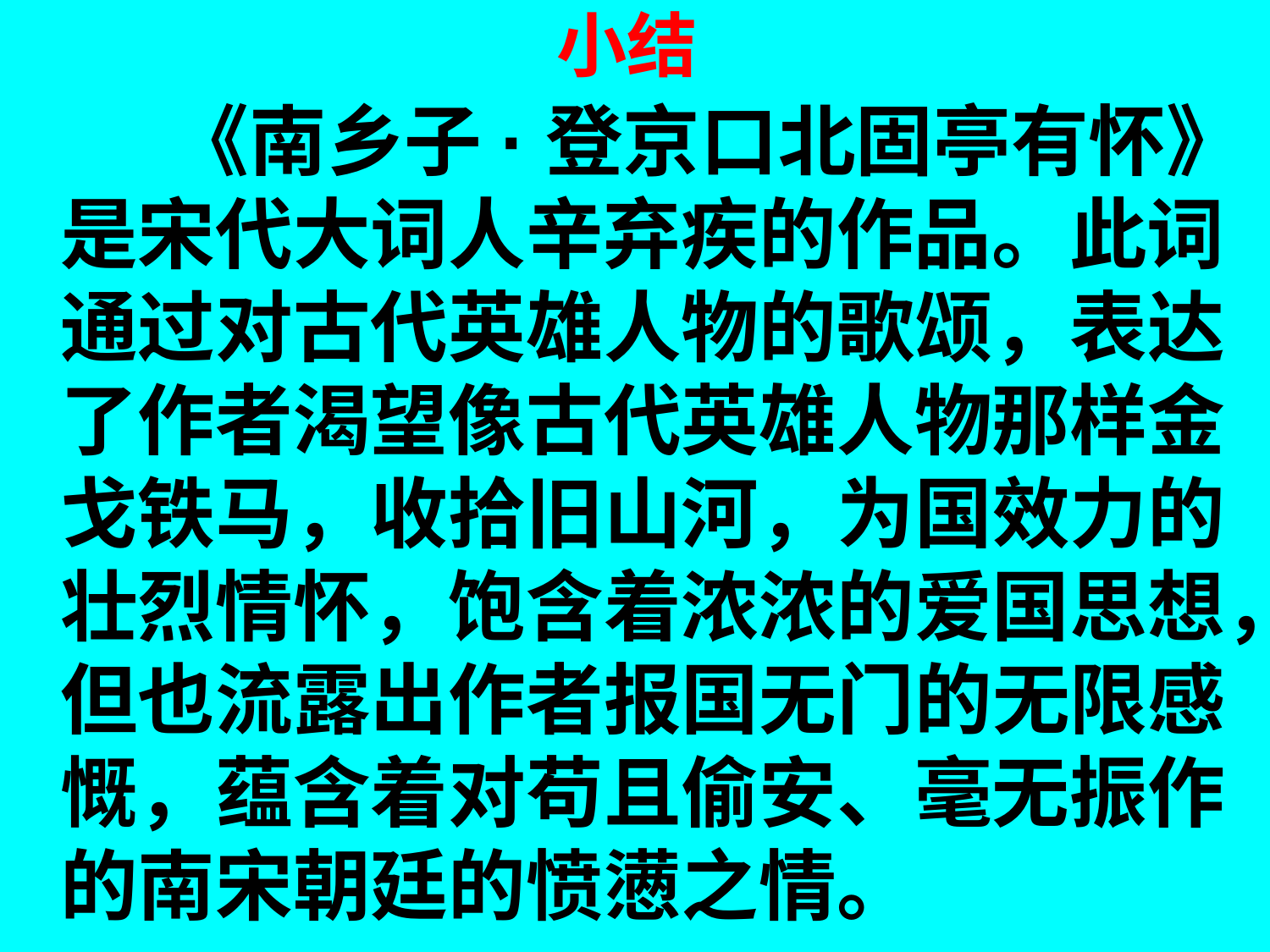

# 小结
        《南乡子·登京口北固亭有怀》是宋代大词人辛弃疾的作品。此词通过对古代英雄人物的歌颂，表达了作者渴望像古代英雄人物那样金戈铁马，收拾旧山河，为国效力的壮烈情怀，饱含着浓浓的爱国思想，但也流露出作者报国无门的无限感慨，蕴含着对苟且偷安、毫无振作的南宋朝廷的愤懑之情。